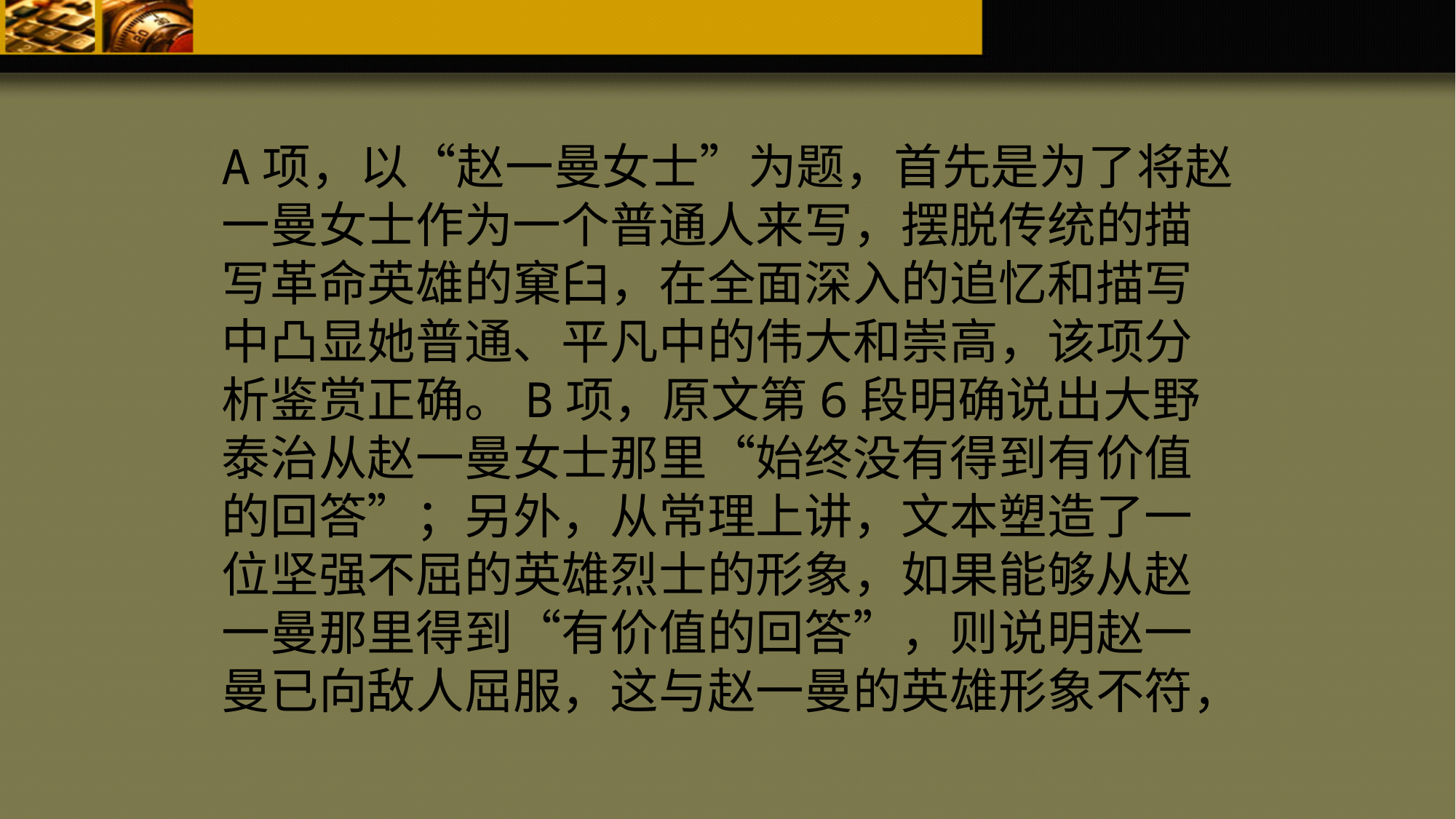

A项，以“赵一曼女士”为题，首先是为了将赵一曼女士作为一个普通人来写，摆脱传统的描写革命英雄的窠臼，在全面深入的追忆和描写中凸显她普通、平凡中的伟大和崇高，该项分析鉴赏正确。B项，原文第6段明确说出大野泰治从赵一曼女士那里“始终没有得到有价值的回答”；另外，从常理上讲，文本塑造了一位坚强不屈的英雄烈士的形象，如果能够从赵一曼那里得到“有价值的回答”，则说明赵一曼已向敌人屈服，这与赵一曼的英雄形象不符，